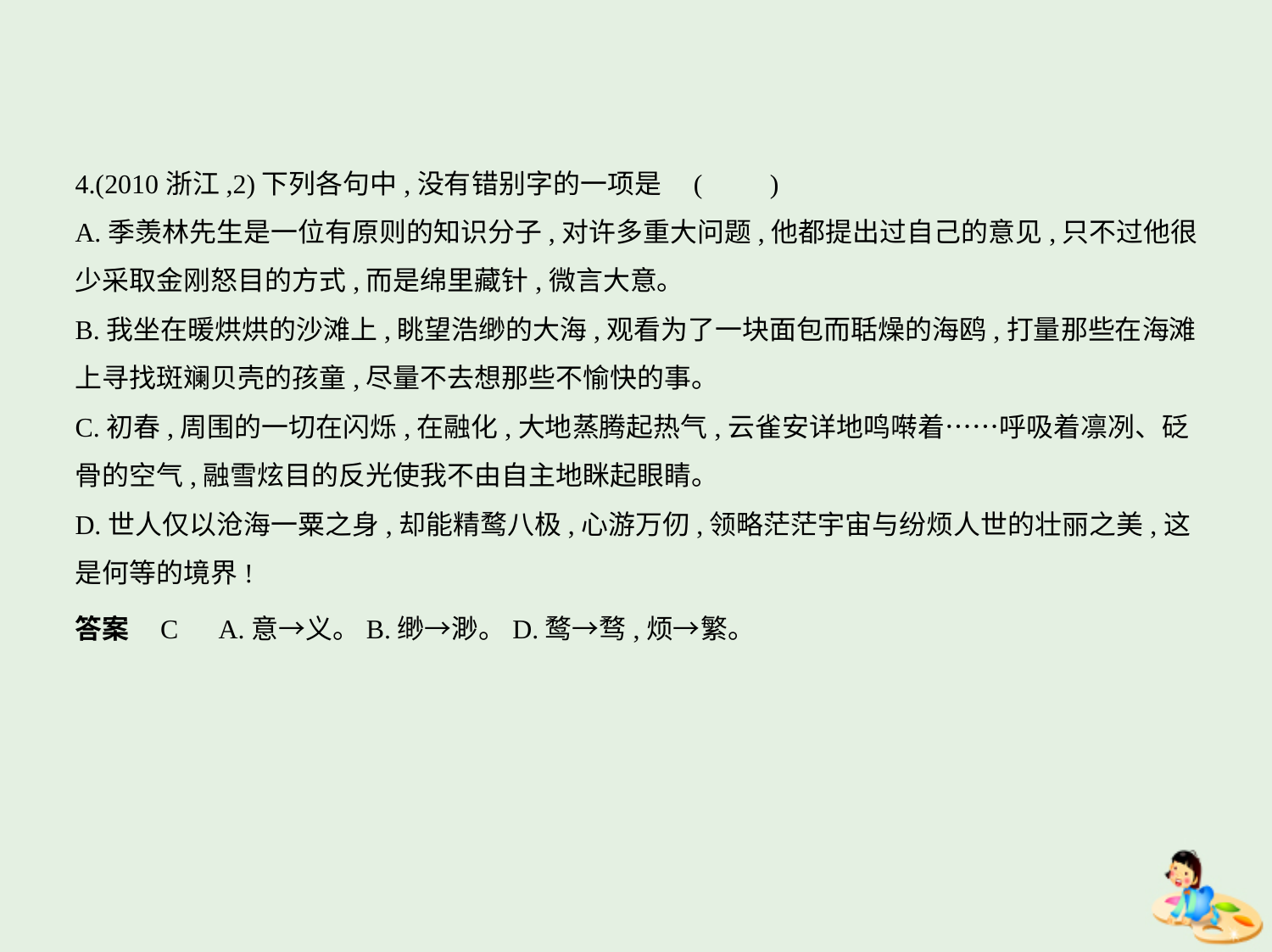

4.(2010浙江,2)下列各句中,没有错别字的一项是 (　　)
A.季羡林先生是一位有原则的知识分子,对许多重大问题,他都提出过自己的意见,只不过他很
少采取金刚怒目的方式,而是绵里藏针,微言大意。
B.我坐在暖烘烘的沙滩上,眺望浩缈的大海,观看为了一块面包而聒燥的海鸥,打量那些在海滩
上寻找斑斓贝壳的孩童,尽量不去想那些不愉快的事。
C.初春,周围的一切在闪烁,在融化,大地蒸腾起热气,云雀安详地鸣啭着……呼吸着凛冽、砭
骨的空气,融雪炫目的反光使我不由自主地眯起眼睛。
D.世人仅以沧海一粟之身,却能精鹜八极,心游万仞,领略茫茫宇宙与纷烦人世的壮丽之美,这
是何等的境界!
答案    C　A.意→义。B.缈→渺。D.鹜→骛,烦→繁。